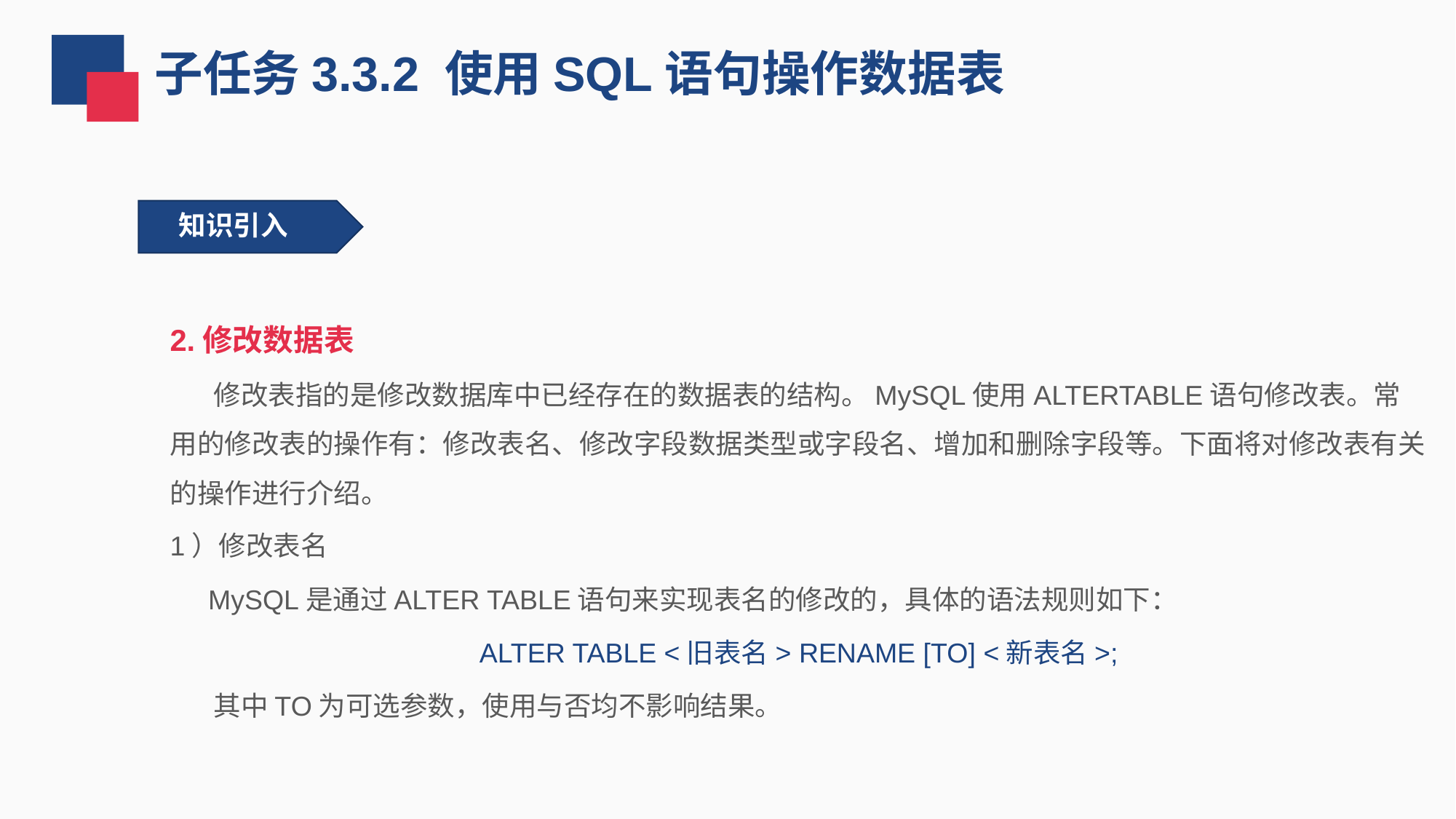

子任务3.3.2 使用SQL语句操作数据表

知识引入
2.修改数据表
      修改表指的是修改数据库中已经存在的数据表的结构。MySQL使用ALTERTABLE语句修改表。常用的修改表的操作有：修改表名、修改字段数据类型或字段名、增加和删除字段等。下面将对修改表有关的操作进行介绍。
1）修改表名
     MySQL是通过ALTER TABLE语句来实现表名的修改的，具体的语法规则如下：
ALTER TABLE <旧表名> RENAME [TO] <新表名>;
      其中TO为可选参数，使用与否均不影响结果。